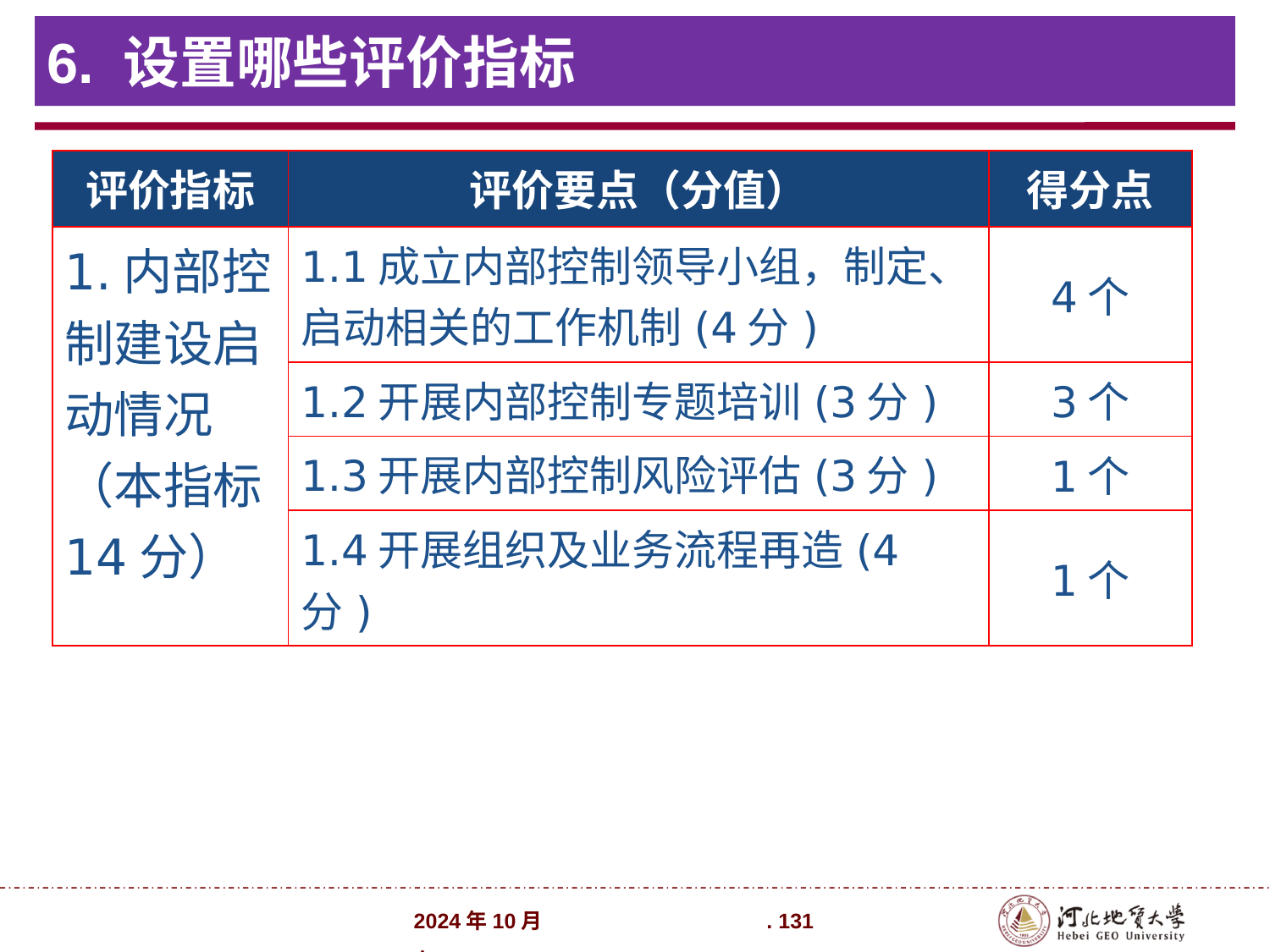

# 6. 设置哪些评价指标
| 评价指标 | 评价要点（分值） | 得分点 |
| --- | --- | --- |
| 1.内部控制建设启动情况（本指标14分） | 1.1成立内部控制领导小组，制定、启动相关的工作机制(4分) | 4个 |
|  | 1.2开展内部控制专题培训(3分) | 3个 |
|  | 1.3开展内部控制风险评估(3分) | 1个 |
|  | 1.4开展组织及业务流程再造(4分) | 1个 |
2024年10月                                             . 131 .